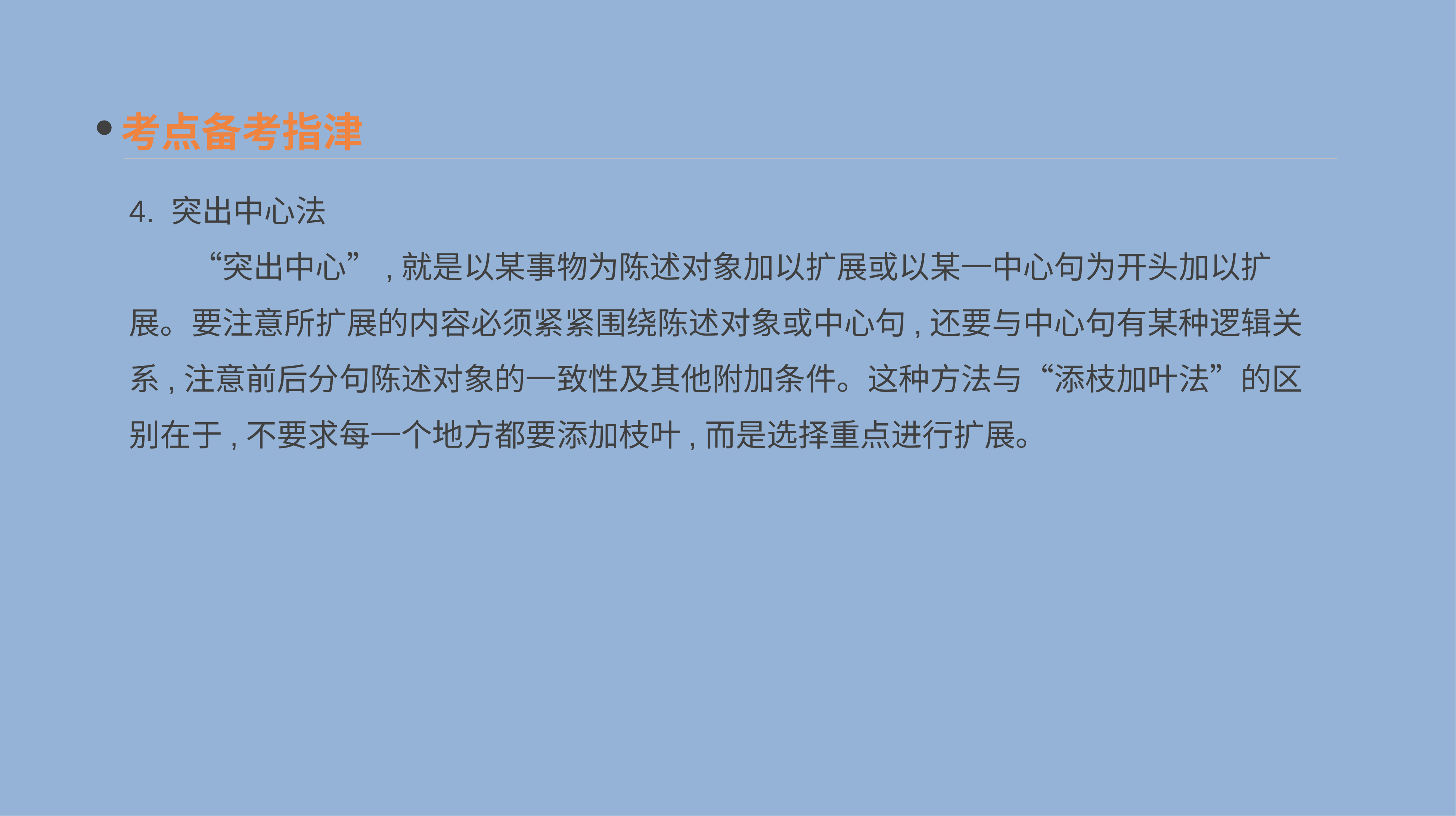

考点备考指津

4. 突出中心法
　　“突出中心”,就是以某事物为陈述对象加以扩展或以某一中心句为开头加以扩展。要注意所扩展的内容必须紧紧围绕陈述对象或中心句,还要与中心句有某种逻辑关系,注意前后分句陈述对象的一致性及其他附加条件。这种方法与“添枝加叶法”的区别在于,不要求每一个地方都要添加枝叶,而是选择重点进行扩展。